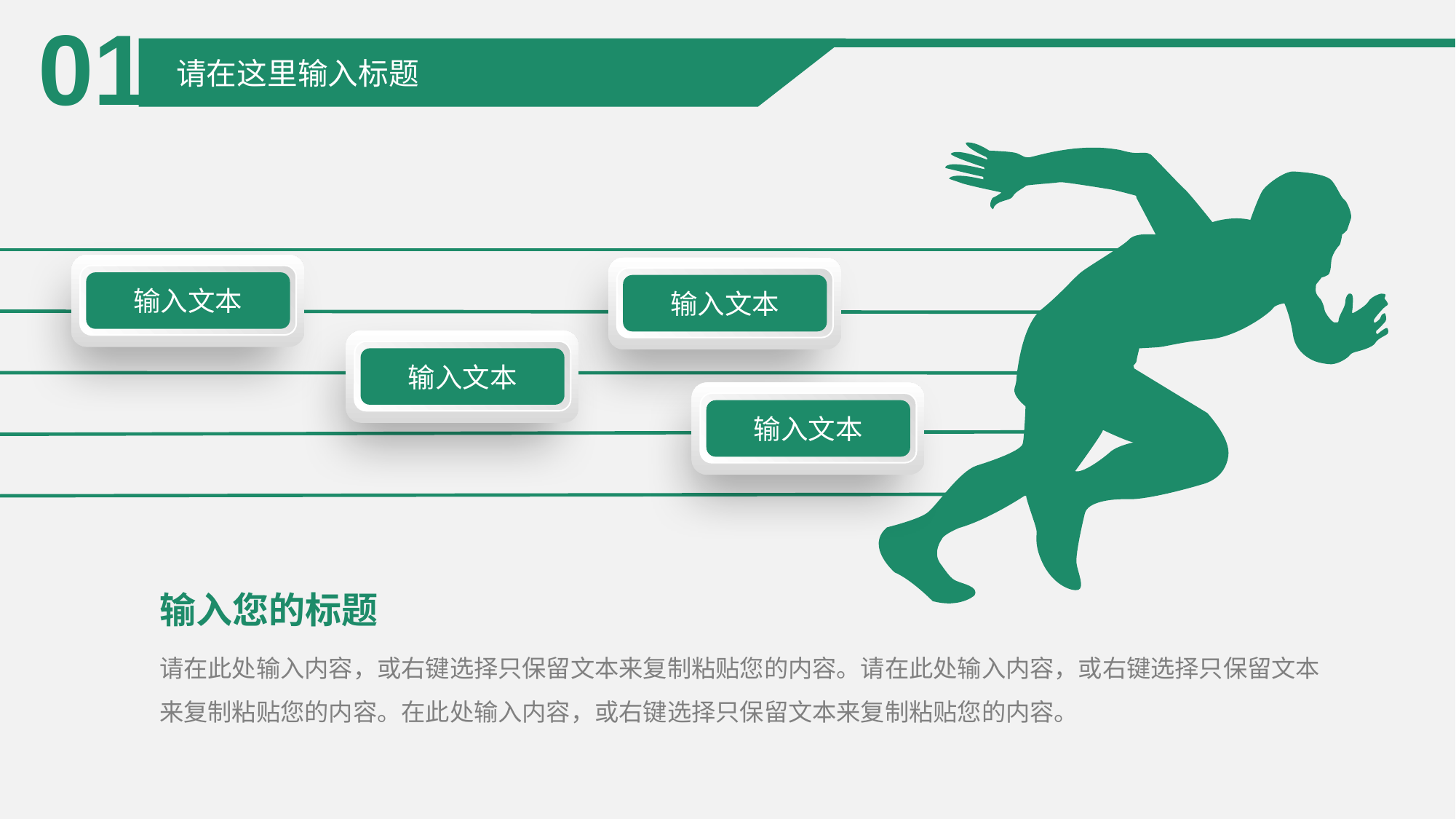

01
请在这里输入标题

输入文本

输入文本

输入文本

输入文本
输入您的标题
请在此处输入内容，或右键选择只保留文本来复制粘贴您的内容。请在此处输入内容，或右键选择只保留文本来复制粘贴您的内容。在此处输入内容，或右键选择只保留文本来复制粘贴您的内容。